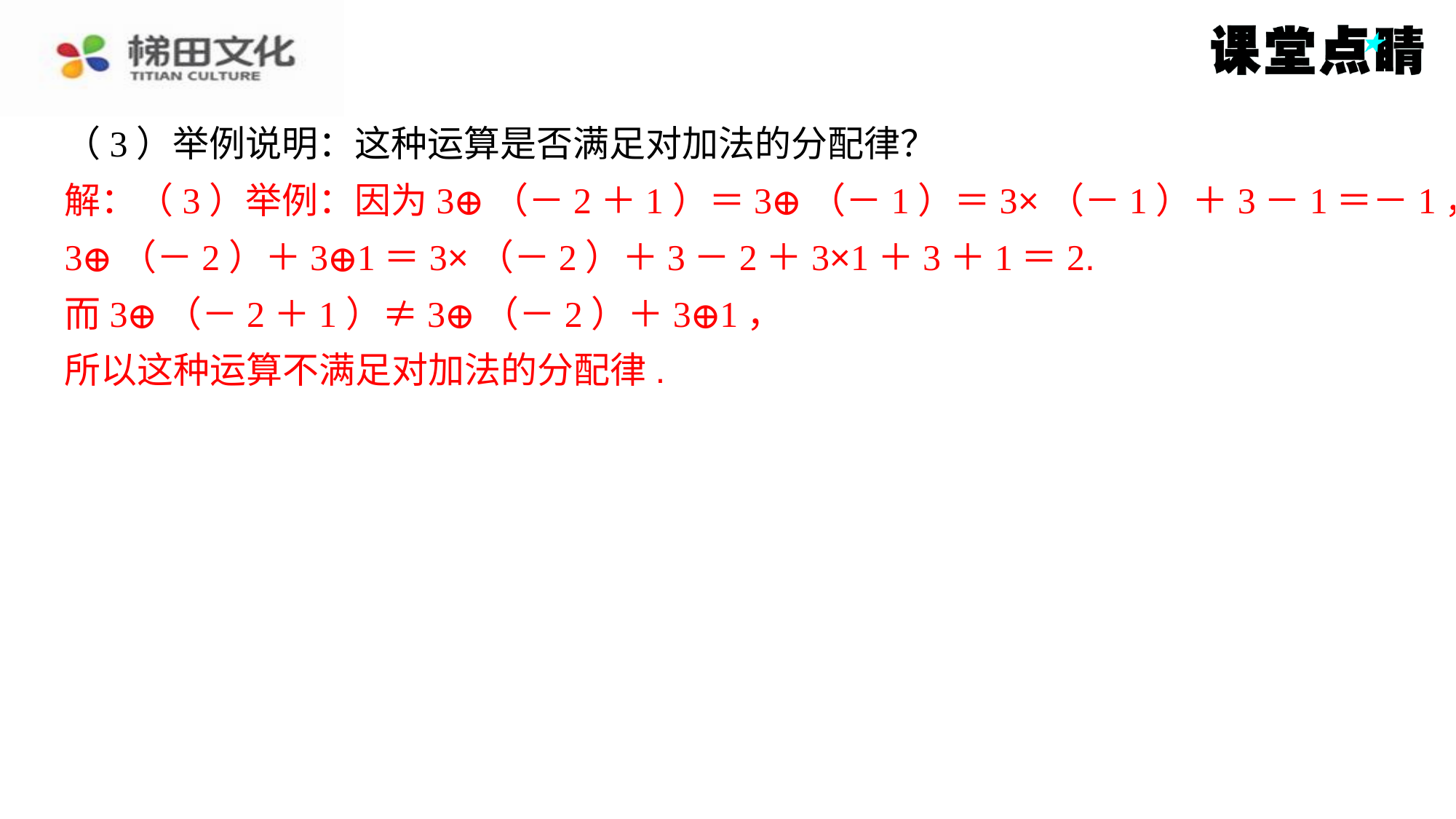

（3）举例说明：这种运算是否满足对加法的分配律？
解：（3）举例：因为3⊕（－2＋1）＝3⊕（－1）＝3×（－1）＋3－1＝－1，
3⊕（－2）＋3⊕1＝3×（－2）＋3－2＋3×1＋3＋1＝2.
而3⊕（－2＋1）≠3⊕（－2）＋3⊕1，
所以这种运算不满足对加法的分配律.
解：（3）举例：因为3⊕（－2＋1）＝3⊕（－1）＝3×（－1）＋3－1＝－1，
3⊕（－2）＋3⊕1＝3×（－2）＋3－2＋3×1＋3＋1＝2.
而3⊕（－2＋1）≠3⊕（－2）＋3⊕1，
所以这种运算不满足对加法的分配律.